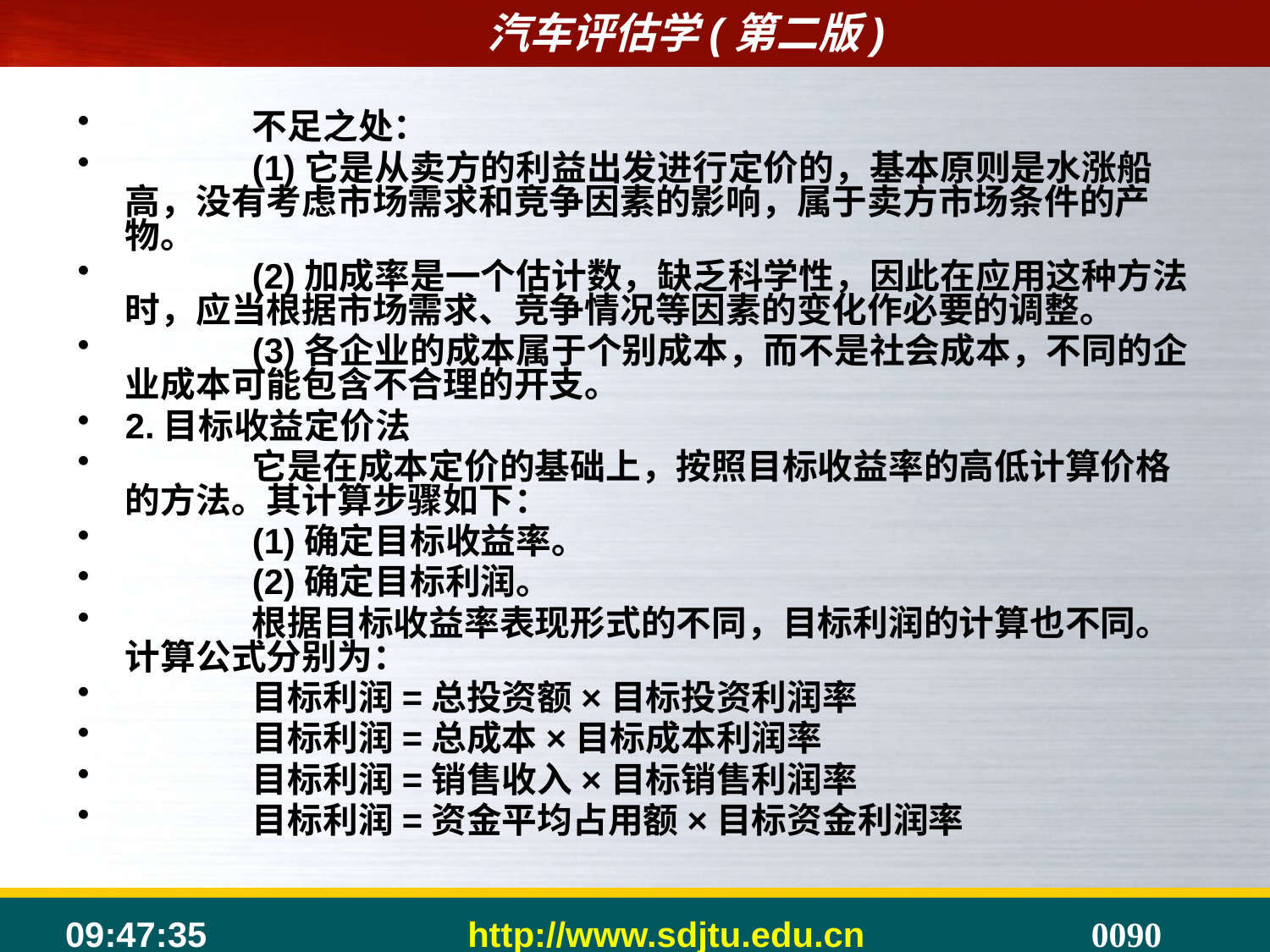

#
	不足之处：
	(1)它是从卖方的利益出发进行定价的，基本原则是水涨船高，没有考虑市场需求和竞争因素的影响，属于卖方市场条件的产物。
	(2)加成率是一个估计数，缺乏科学性，因此在应用这种方法时，应当根据市场需求、竞争情况等因素的变化作必要的调整。
	(3)各企业的成本属于个别成本，而不是社会成本，不同的企业成本可能包含不合理的开支。
2.目标收益定价法
	它是在成本定价的基础上，按照目标收益率的高低计算价格的方法。其计算步骤如下：
	(1)确定目标收益率。
	(2)确定目标利润。
	根据目标收益率表现形式的不同，目标利润的计算也不同。计算公式分别为：
	目标利润=总投资额×目标投资利润率
	目标利润=总成本×目标成本利润率
	目标利润=销售收入×目标销售利润率
	目标利润=资金平均占用额×目标资金利润率